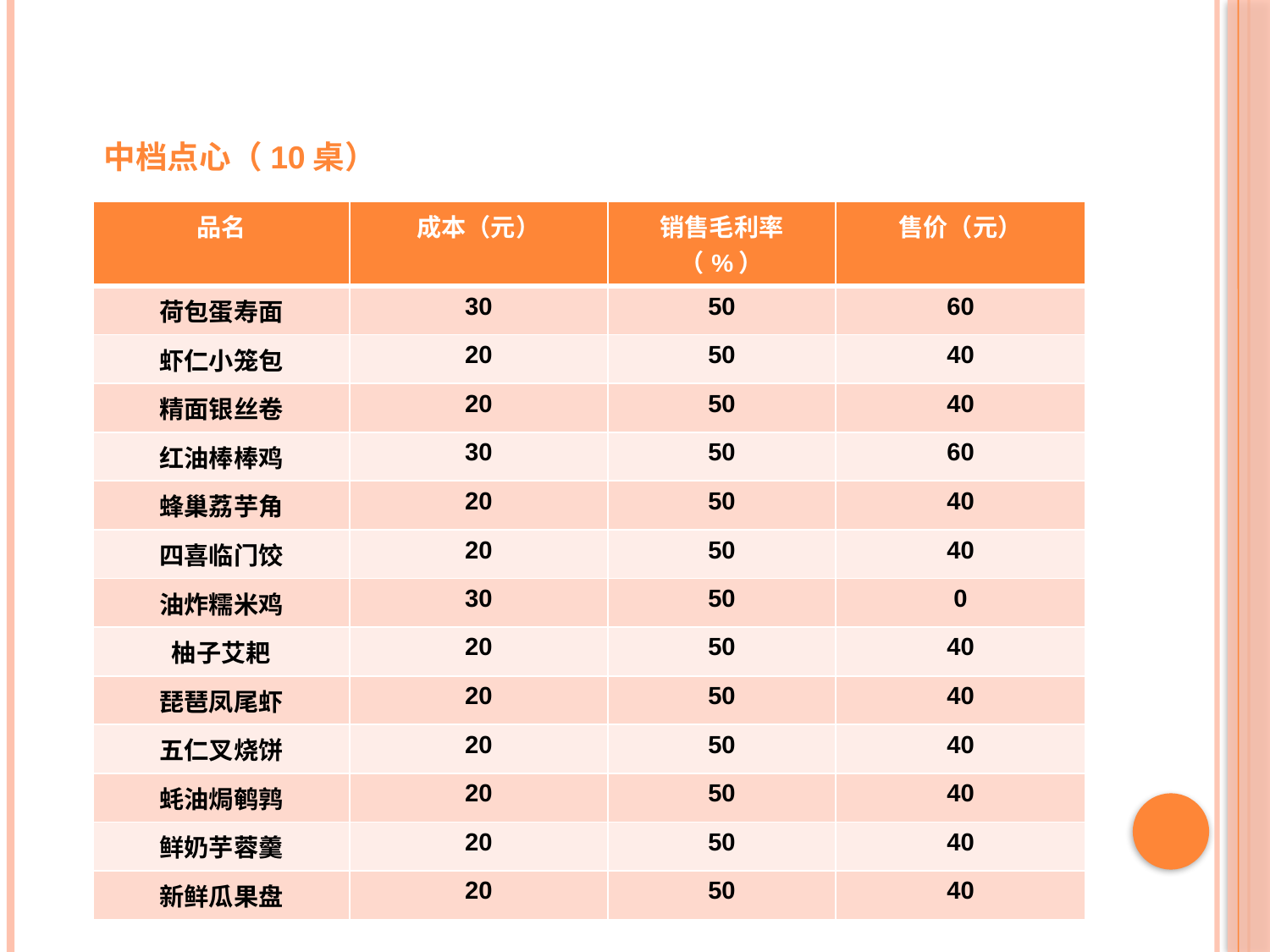

中档点心（10桌）
| 品名 | 成本（元） | 销售毛利率（%） | 售价（元） |
| --- | --- | --- | --- |
| 荷包蛋寿面 | 30 | 50 | 60 |
| 虾仁小笼包 | 20 | 50 | 40 |
| 精面银丝卷 | 20 | 50 | 40 |
| 红油棒棒鸡 | 30 | 50 | 60 |
| 蜂巢荔芋角 | 20 | 50 | 40 |
| 四喜临门饺 | 20 | 50 | 40 |
| 油炸糯米鸡 | 30 | 50 | 0 |
| 柚子艾耙 | 20 | 50 | 40 |
| 琵琶凤尾虾 | 20 | 50 | 40 |
| 五仁叉烧饼 | 20 | 50 | 40 |
| 蚝油焗鹌鹑 | 20 | 50 | 40 |
| 鲜奶芋蓉羹 | 20 | 50 | 40 |
| 新鲜瓜果盘 | 20 | 50 | 40 |